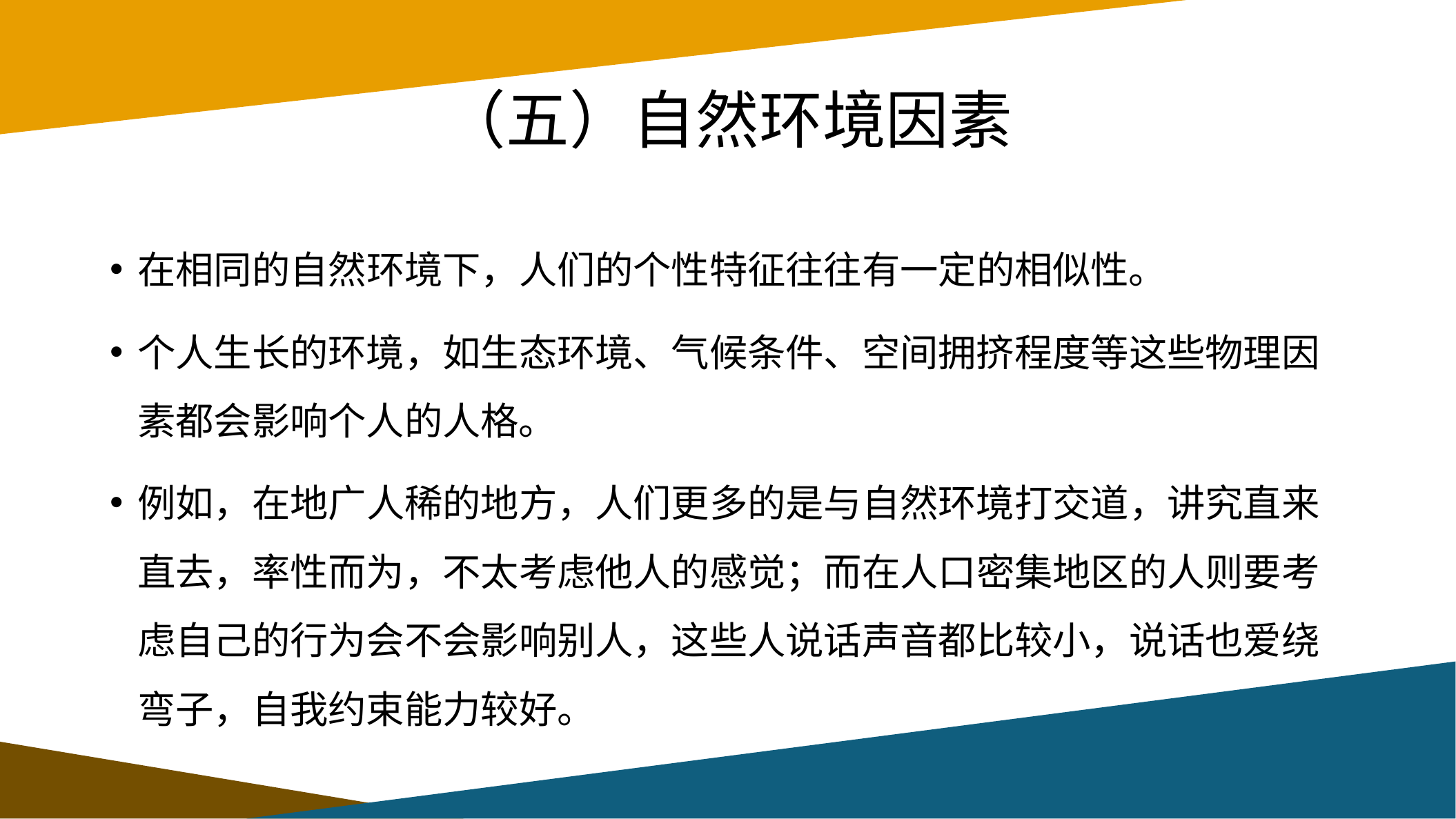

# （五）自然环境因素
在相同的自然环境下，人们的个性特征往往有一定的相似性。
个人生长的环境，如生态环境、气候条件、空间拥挤程度等这些物理因素都会影响个人的人格。
例如，在地广人稀的地方，人们更多的是与自然环境打交道，讲究直来直去，率性而为，不太考虑他人的感觉；而在人口密集地区的人则要考虑自己的行为会不会影响别人，这些人说话声音都比较小，说话也爱绕弯子，自我约束能力较好。